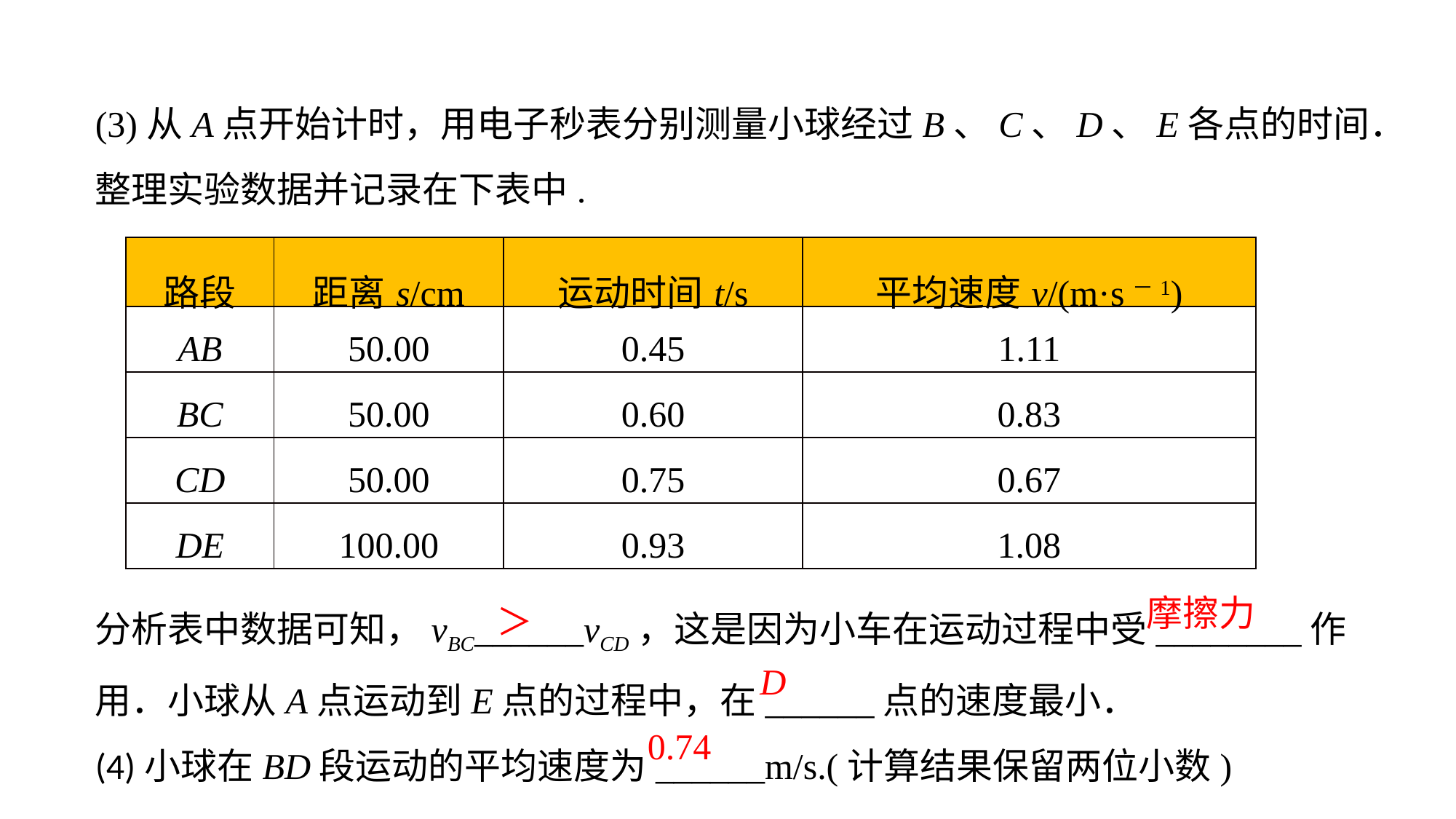

(3)从A点开始计时，用电子秒表分别测量小球经过B、C、D、E各点的时间．整理实验数据并记录在下表中.

分析表中数据可知，vBC______vCD，这是因为小车在运动过程中受________作用．小球从A点运动到E点的过程中，在______点的速度最小．(4)小球在BD段运动的平均速度为______m/s.(计算结果保留两位小数)
| 路段 | 距离s/cm | 运动时间t/s | 平均速度v/(m·s－1) |
| --- | --- | --- | --- |
| AB | 50.00 | 0.45 | 1.11 |
| BC | 50.00 | 0.60 | 0.83 |
| CD | 50.00 | 0.75 | 0.67 |
| DE | 100.00 | 0.93 | 1.08 |
摩擦力
＞
D
0.74